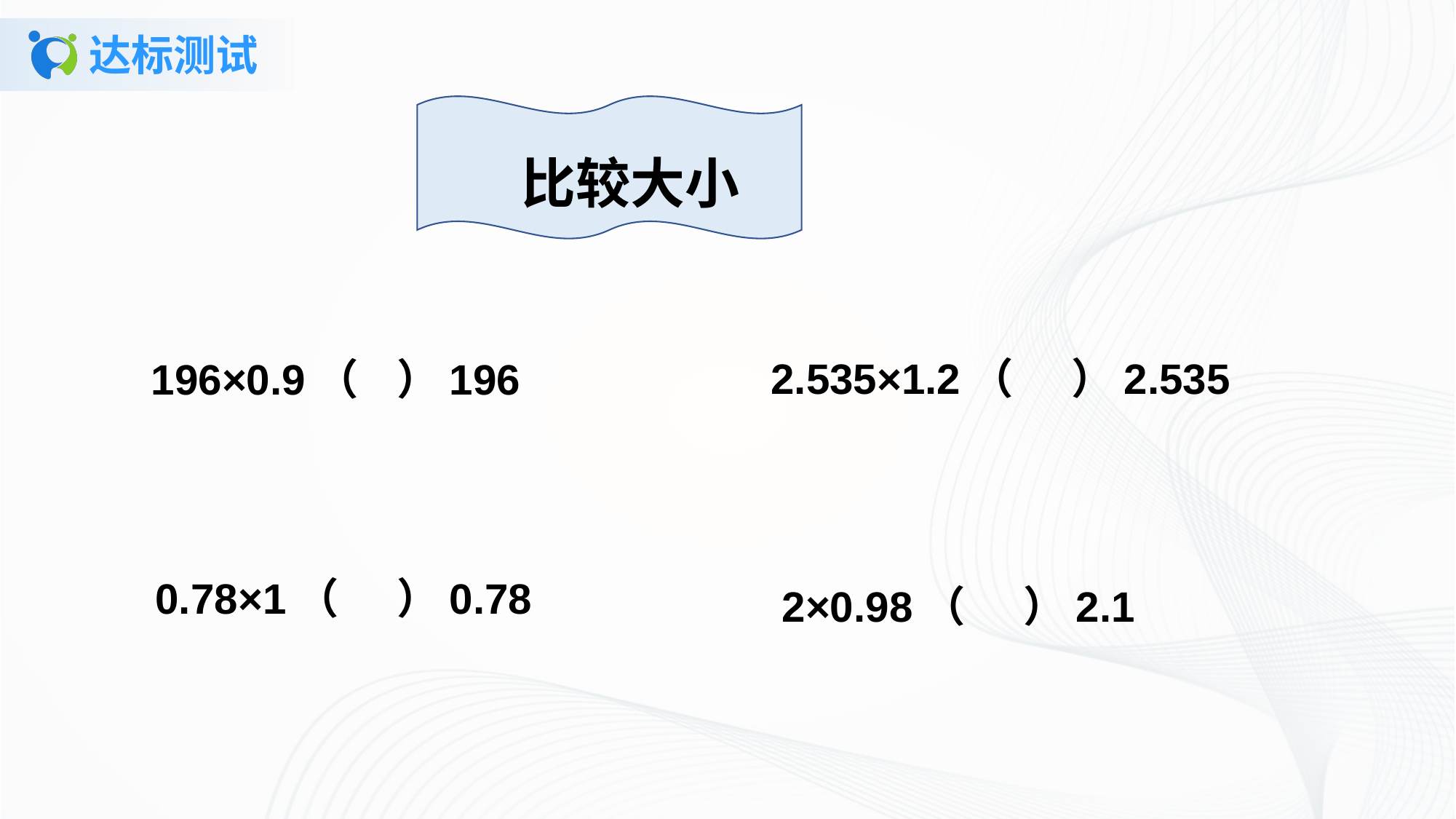

# 达标测试
比较大小

2.535×1.2（      ）2.535
196×0.9（    ）196
0.78×1（      ）0.78
2×0.98（      ）2.1